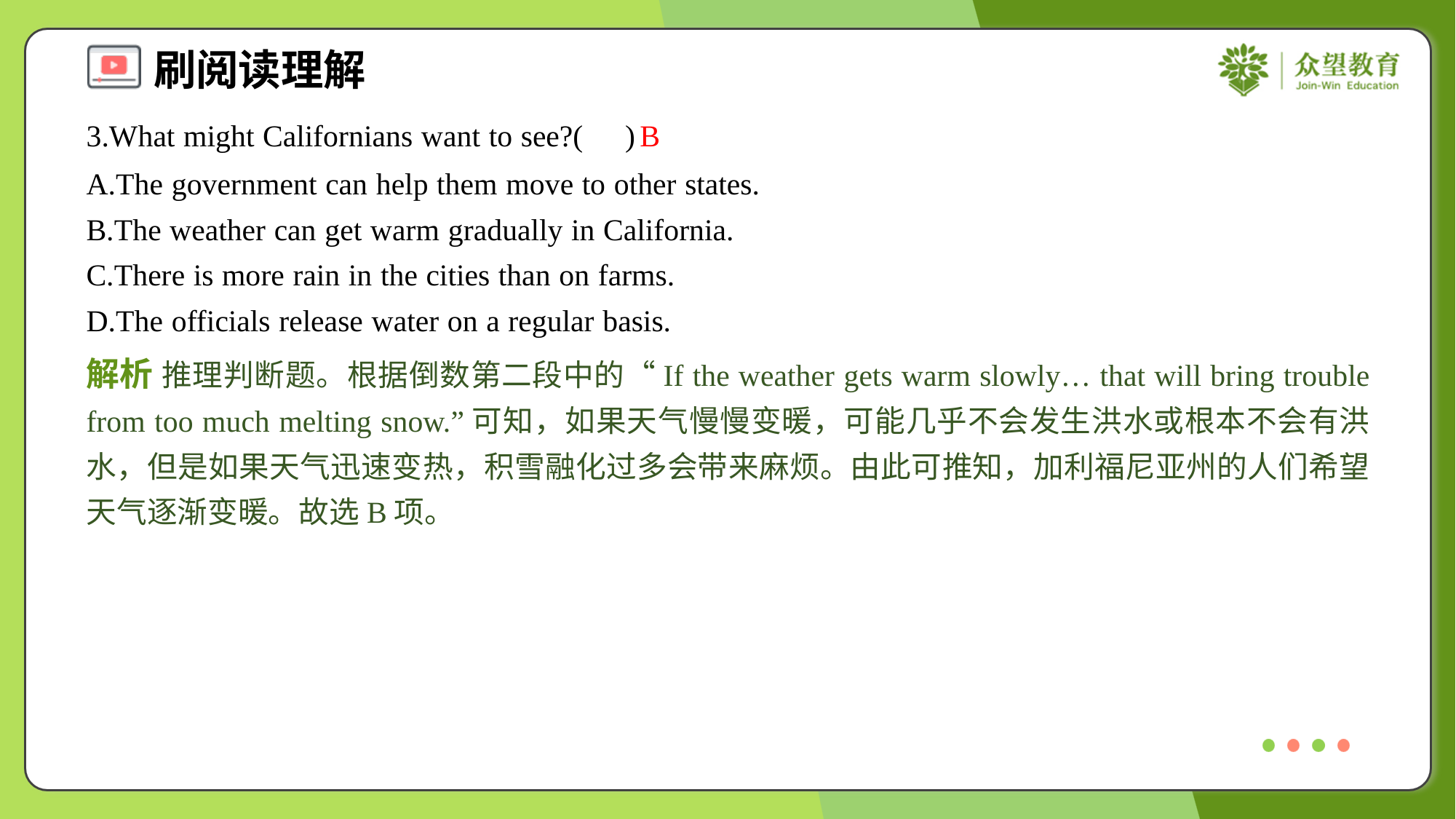

3.What might Californians want to see?(     )
B
A.The government can help them move to other states.
B.The weather can get warm gradually in California.
C.There is more rain in the cities than on farms.
D.The officials release water on a regular basis.
解析 推理判断题。根据倒数第二段中的“If the weather gets warm slowly… that will bring trouble from too much melting snow.”可知，如果天气慢慢变暖，可能几乎不会发生洪水或根本不会有洪水，但是如果天气迅速变热，积雪融化过多会带来麻烦。由此可推知，加利福尼亚州的人们希望天气逐渐变暖。故选B项。